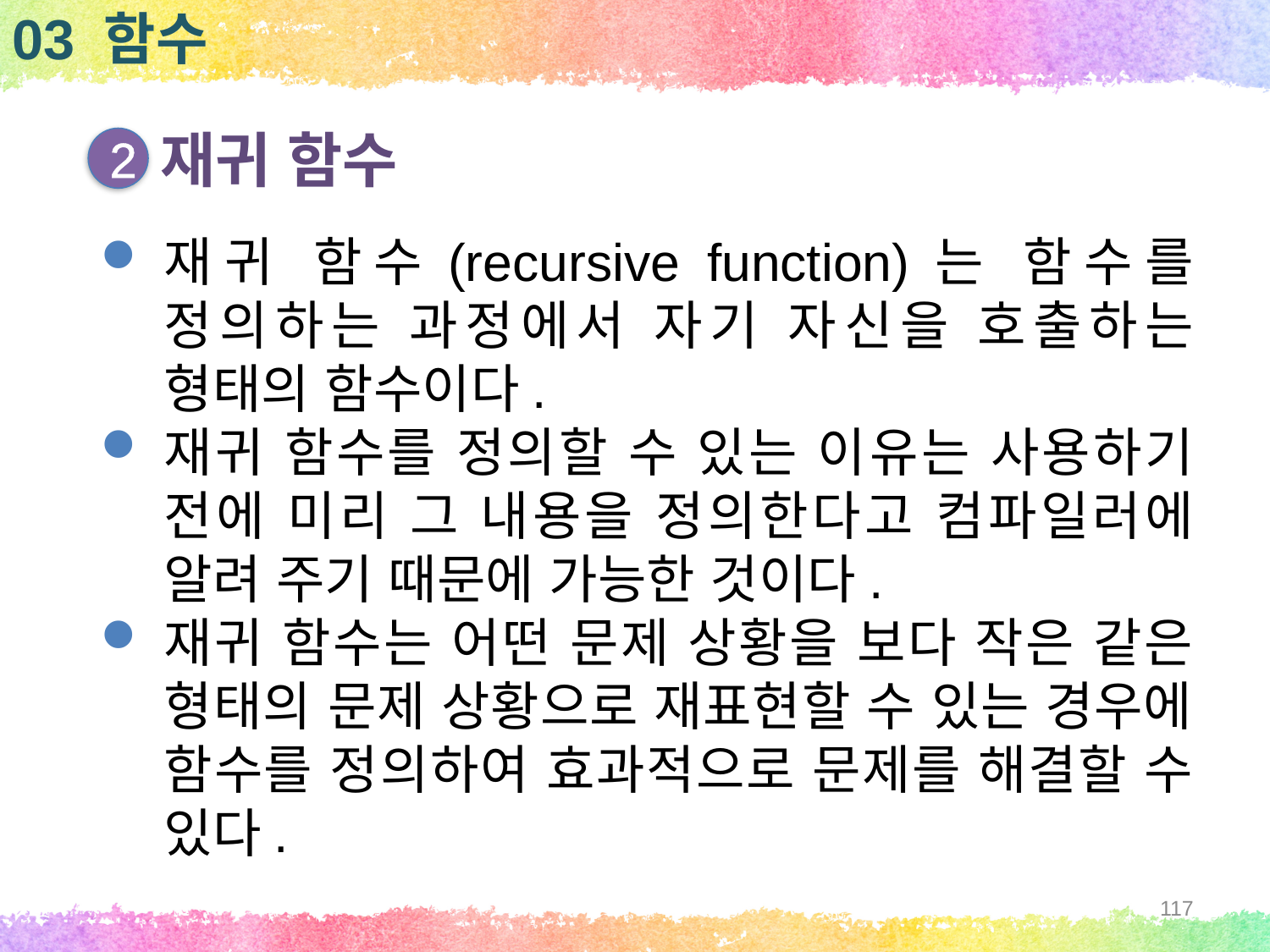

03 함수
재귀 함수
2
재귀 함수(recursive function)는 함수를 정의하는 과정에서 자기 자신을 호출하는 형태의 함수이다.
재귀 함수를 정의할 수 있는 이유는 사용하기 전에 미리 그 내용을 정의한다고 컴파일러에 알려 주기 때문에 가능한 것이다.
재귀 함수는 어떤 문제 상황을 보다 작은 같은 형태의 문제 상황으로 재표현할 수 있는 경우에 함수를 정의하여 효과적으로 문제를 해결할 수 있다.
117